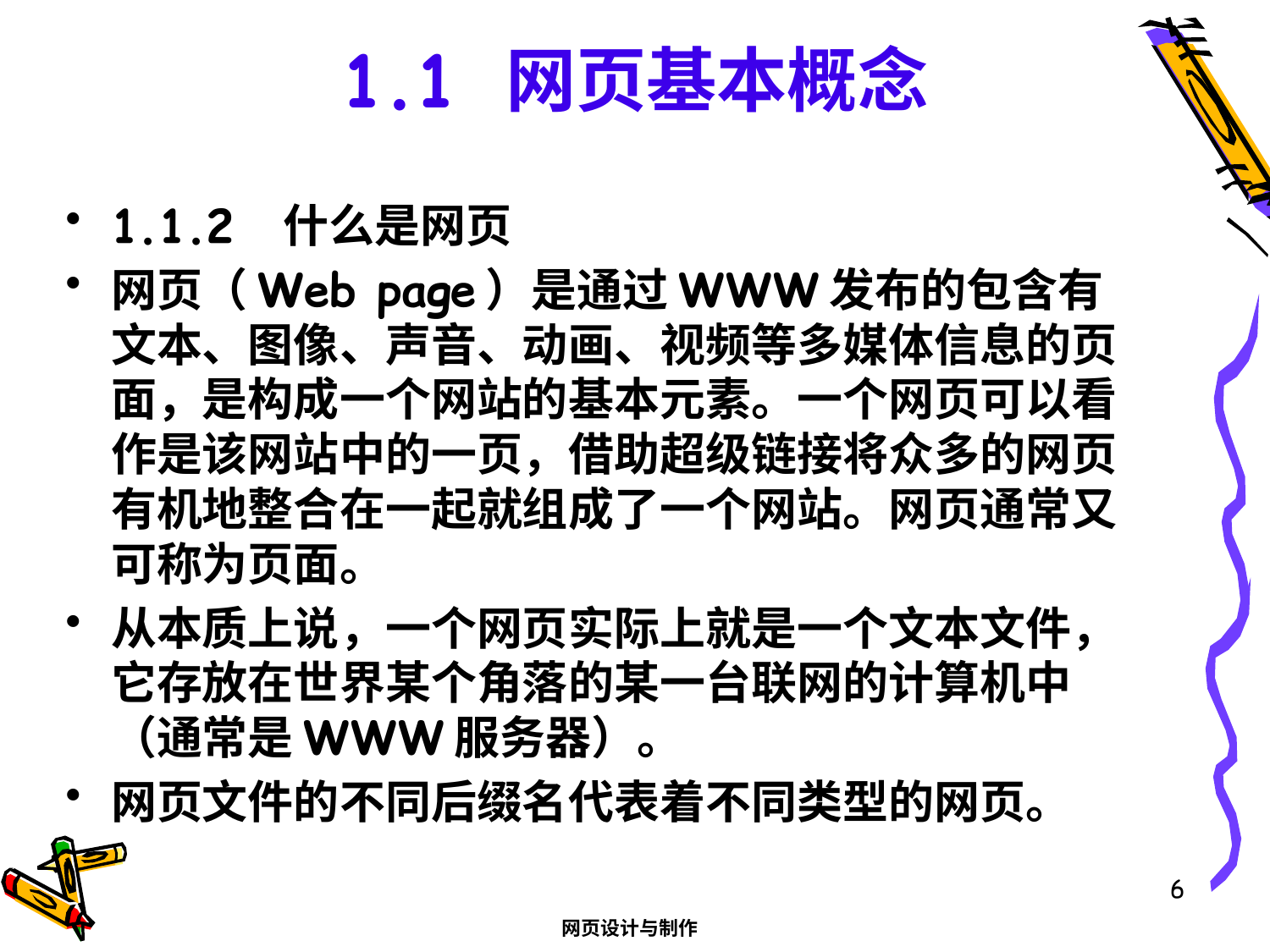

# 1.1 网页基本概念
1.1.2  什么是网页
网页（Web page）是通过WWW发布的包含有文本、图像、声音、动画、视频等多媒体信息的页面，是构成一个网站的基本元素。一个网页可以看作是该网站中的一页，借助超级链接将众多的网页有机地整合在一起就组成了一个网站。网页通常又可称为页面。
从本质上说，一个网页实际上就是一个文本文件，它存放在世界某个角落的某一台联网的计算机中（通常是WWW服务器）。
网页文件的不同后缀名代表着不同类型的网页。

6
网页设计与制作